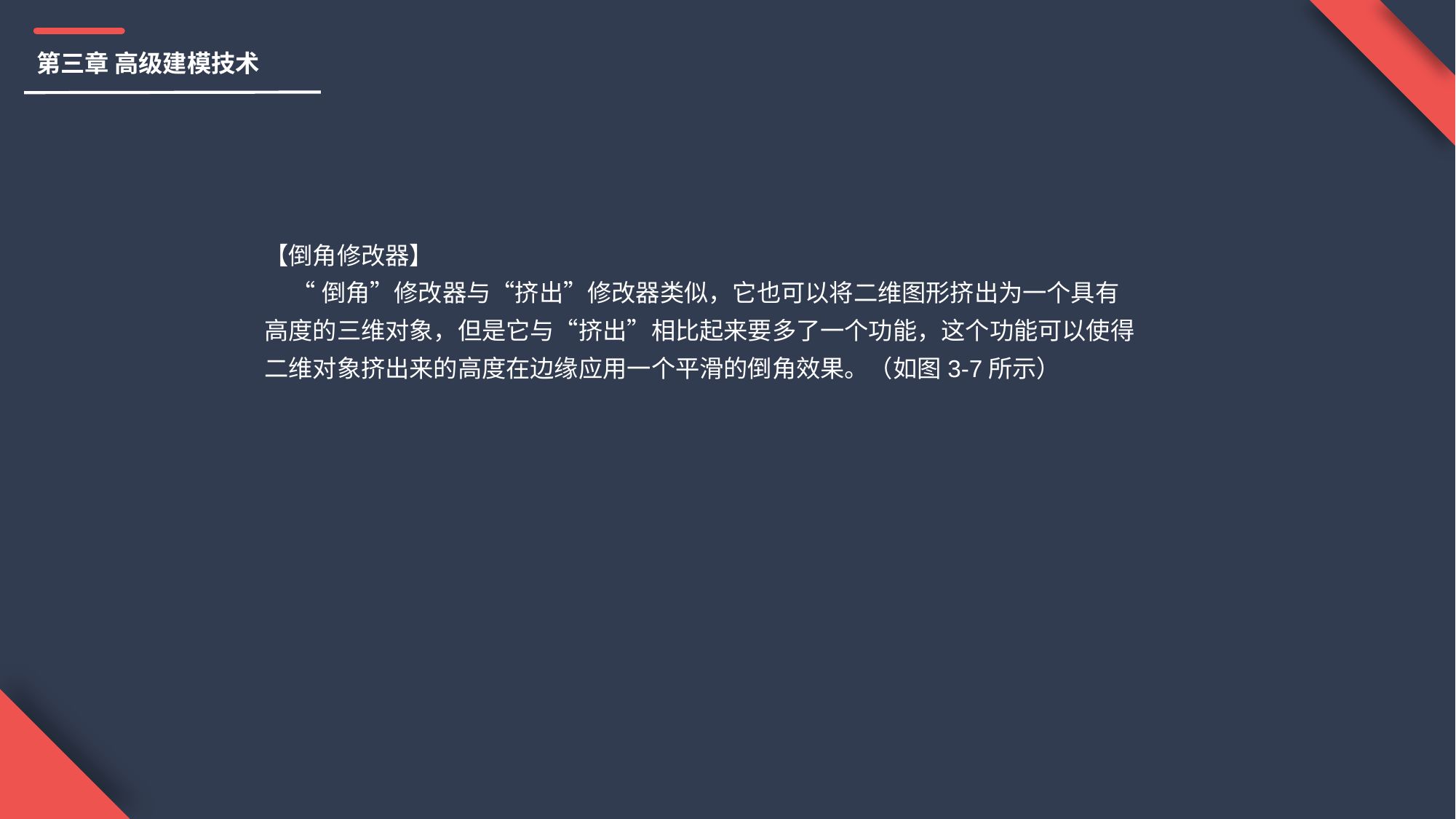

第三章 高级建模技术
【倒角修改器】
     “倒角”修改器与“挤出”修改器类似，它也可以将二维图形挤出为一个具有高度的三维对象，但是它与“挤出”相比起来要多了一个功能，这个功能可以使得二维对象挤出来的高度在边缘应用一个平滑的倒角效果。（如图3-7所示）